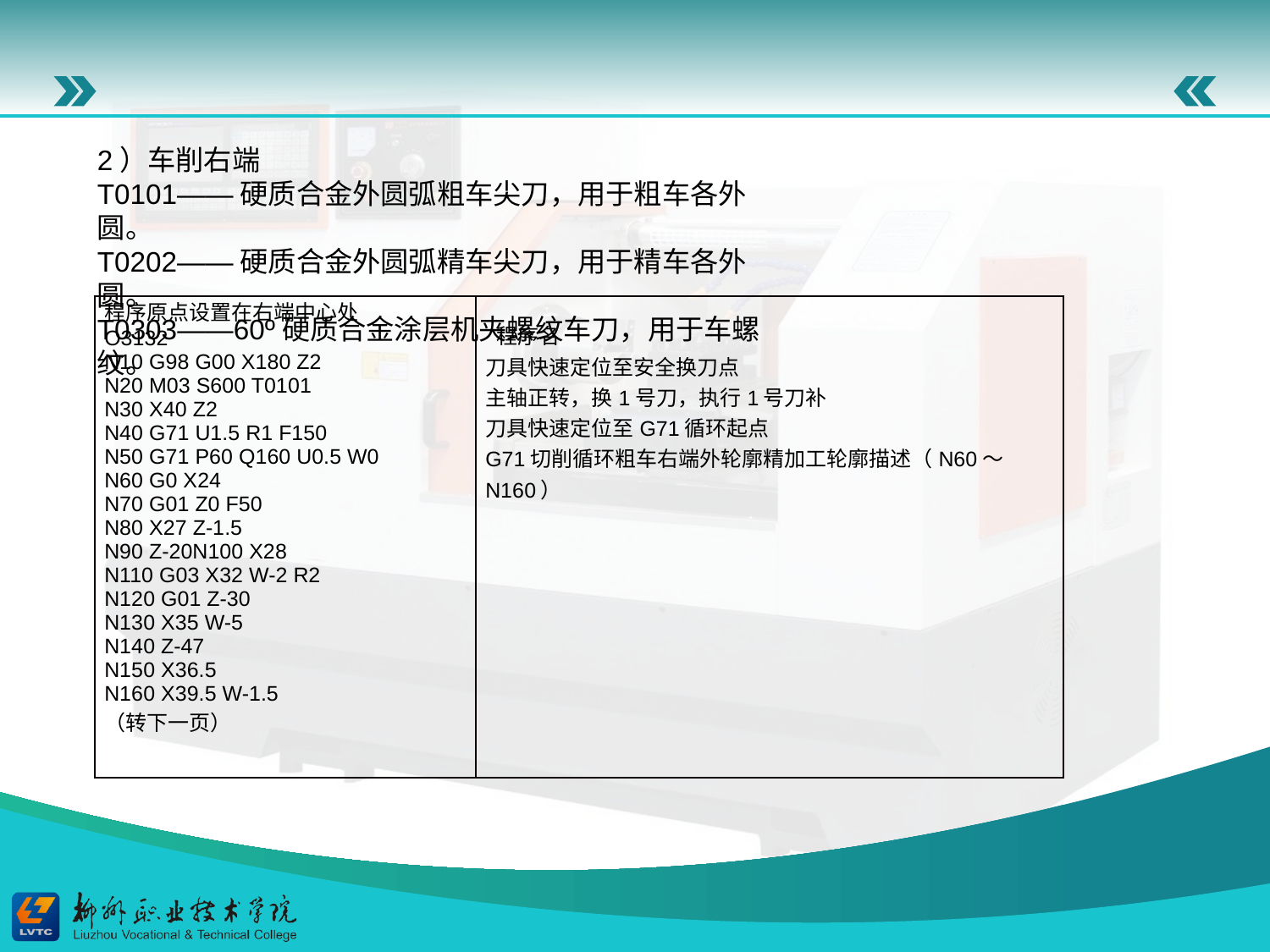

2）车削右端T0101——硬质合金外圆弧粗车尖刀，用于粗车各外圆。T0202——硬质合金外圆弧精车尖刀，用于精车各外圆。T0303——60º硬质合金涂层机夹螺纹车刀，用于车螺纹。
| 程序原点设置在右端中心处 O3132 N10 G98 G00 X180 Z2 N20 M03 S600 T0101 N30 X40 Z2 N40 G71 U1.5 R1 F150 N50 G71 P60 Q160 U0.5 W0 N60 G0 X24 N70 G01 Z0 F50 N80 X27 Z-1.5 N90 Z-20N100 X28 N110 G03 X32 W-2 R2 N120 G01 Z-30 N130 X35 W-5 N140 Z-47 N150 X36.5 N160 X39.5 W-1.5 （转下一页） | 程序名 刀具快速定位至安全换刀点 主轴正转，换1号刀，执行1号刀补 刀具快速定位至G71循环起点 G71切削循环粗车右端外轮廓精加工轮廓描述（N60～N160） |
| --- | --- |